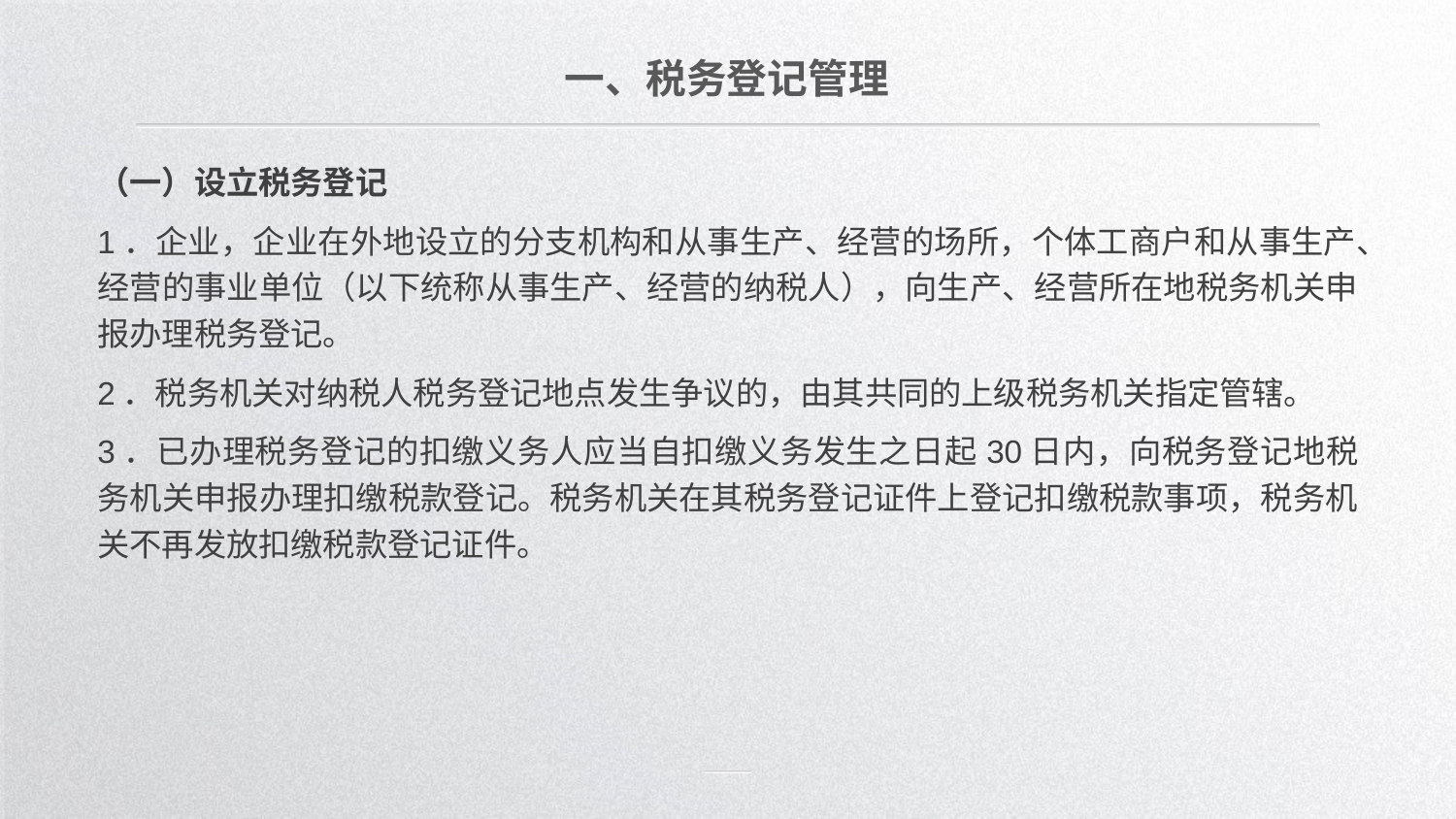

一、税务登记管理
（一）设立税务登记
1．企业，企业在外地设立的分支机构和从事生产、经营的场所，个体工商户和从事生产、经营的事业单位（以下统称从事生产、经营的纳税人），向生产、经营所在地税务机关申报办理税务登记。
2．税务机关对纳税人税务登记地点发生争议的，由其共同的上级税务机关指定管辖。
3．已办理税务登记的扣缴义务人应当自扣缴义务发生之日起30日内，向税务登记地税务机关申报办理扣缴税款登记。税务机关在其税务登记证件上登记扣缴税款事项，税务机关不再发放扣缴税款登记证件。